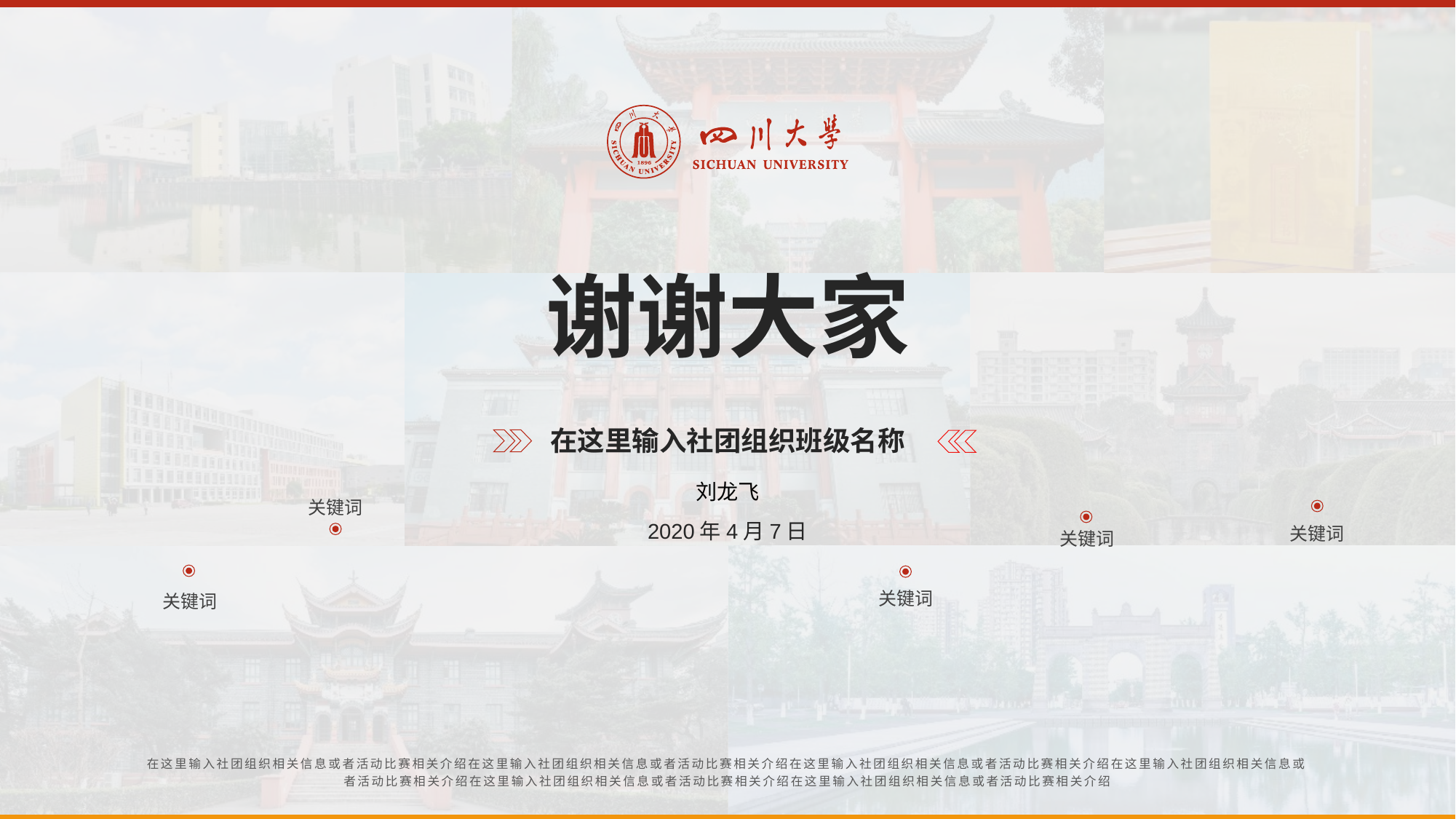

谢谢大家
在这里输入社团组织班级名称

刘龙飞
关键词

2020年4月7日

关键词
关键词

关键词
关键词
在这里输入社团组织相关信息或者活动比赛相关介绍在这里输入社团组织相关信息或者活动比赛相关介绍在这里输入社团组织相关信息或者活动比赛相关介绍在这里输入社团组织相关信息或者活动比赛相关介绍在这里输入社团组织相关信息或者活动比赛相关介绍在这里输入社团组织相关信息或者活动比赛相关介绍